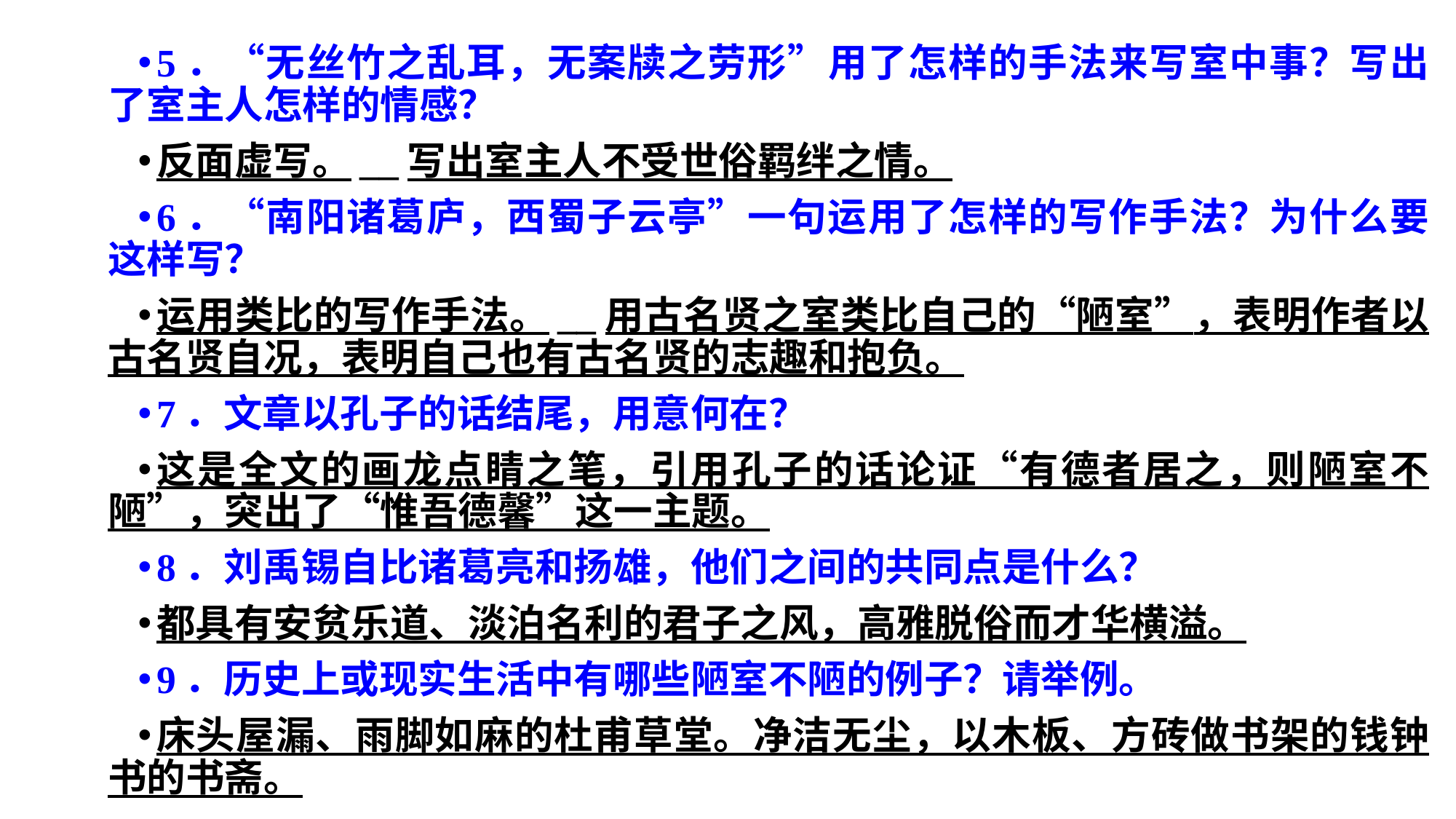

5．“无丝竹之乱耳，无案牍之劳形”用了怎样的手法来写室中事？写出了室主人怎样的情感？
反面虚写。__写出室主人不受世俗羁绊之情。
6．“南阳诸葛庐，西蜀子云亭”一句运用了怎样的写作手法？为什么要这样写？
运用类比的写作手法。__用古名贤之室类比自己的“陋室”，表明作者以古名贤自况，表明自己也有古名贤的志趣和抱负。
7．文章以孔子的话结尾，用意何在？
这是全文的画龙点睛之笔，引用孔子的话论证“有德者居之，则陋室不陋”，突出了“惟吾德馨”这一主题。
8．刘禹锡自比诸葛亮和扬雄，他们之间的共同点是什么？
都具有安贫乐道、淡泊名利的君子之风，高雅脱俗而才华横溢。
9．历史上或现实生活中有哪些陋室不陋的例子？请举例。
床头屋漏、雨脚如麻的杜甫草堂。净洁无尘，以木板、方砖做书架的钱钟书的书斋。